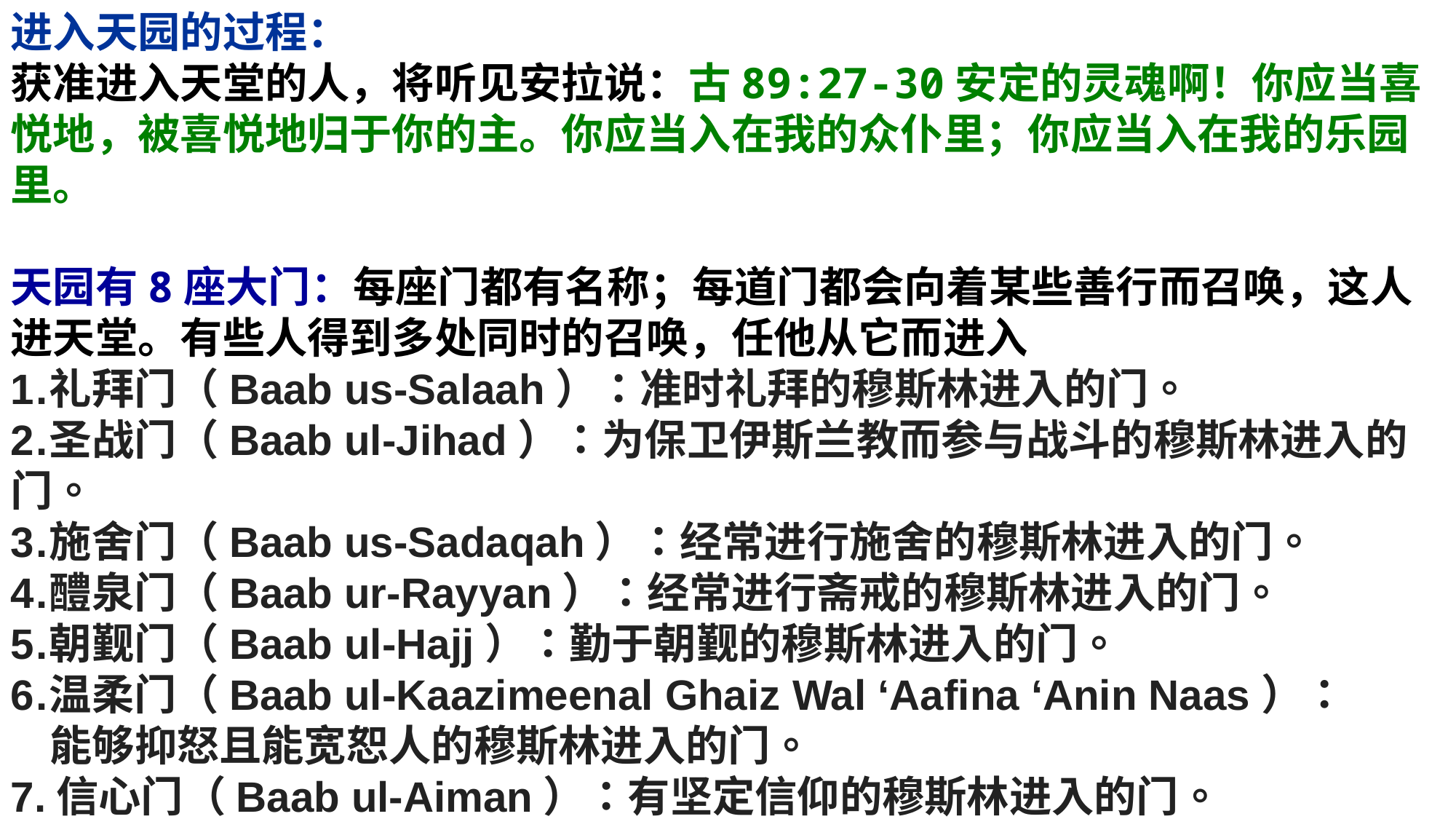

进入天园的过程：
获准进入天堂的人，将听见安拉说：古89:27-30安定的灵魂啊！你应当喜悦地，被喜悦地归于你的主。你应当入在我的众仆里；你应当入在我的乐园里。

天园有8座大门：每座门都有名称；每道门都会向着某些善行而召唤，这人进天堂。有些人得到多处同时的召唤，任他从它而进入
礼拜门（Baab us-Salaah）：准时礼拜的穆斯林进入的门。
圣战门（Baab ul-Jihad）：为保卫伊斯兰教而参与战斗的穆斯林进入的门。
施舍门（Baab us-Sadaqah）：经常进行施舍的穆斯林进入的门。
醴泉门（Baab ur-Rayyan）：经常进行斋戒的穆斯林进入的门。
朝觐门（Baab ul-Hajj）：勤于朝觐的穆斯林进入的门。
温柔门（Baab ul-Kaazimeenal Ghaiz Wal ‘Aafina ‘Anin Naas）：
   能够抑怒且能宽恕人的穆斯林进入的门。
7.信心门（Baab ul-Aiman）：有坚定信仰的穆斯林进入的门。
8. 公义门（Baab uz-Zikr）：勤于记念真主的穆斯林进入的门